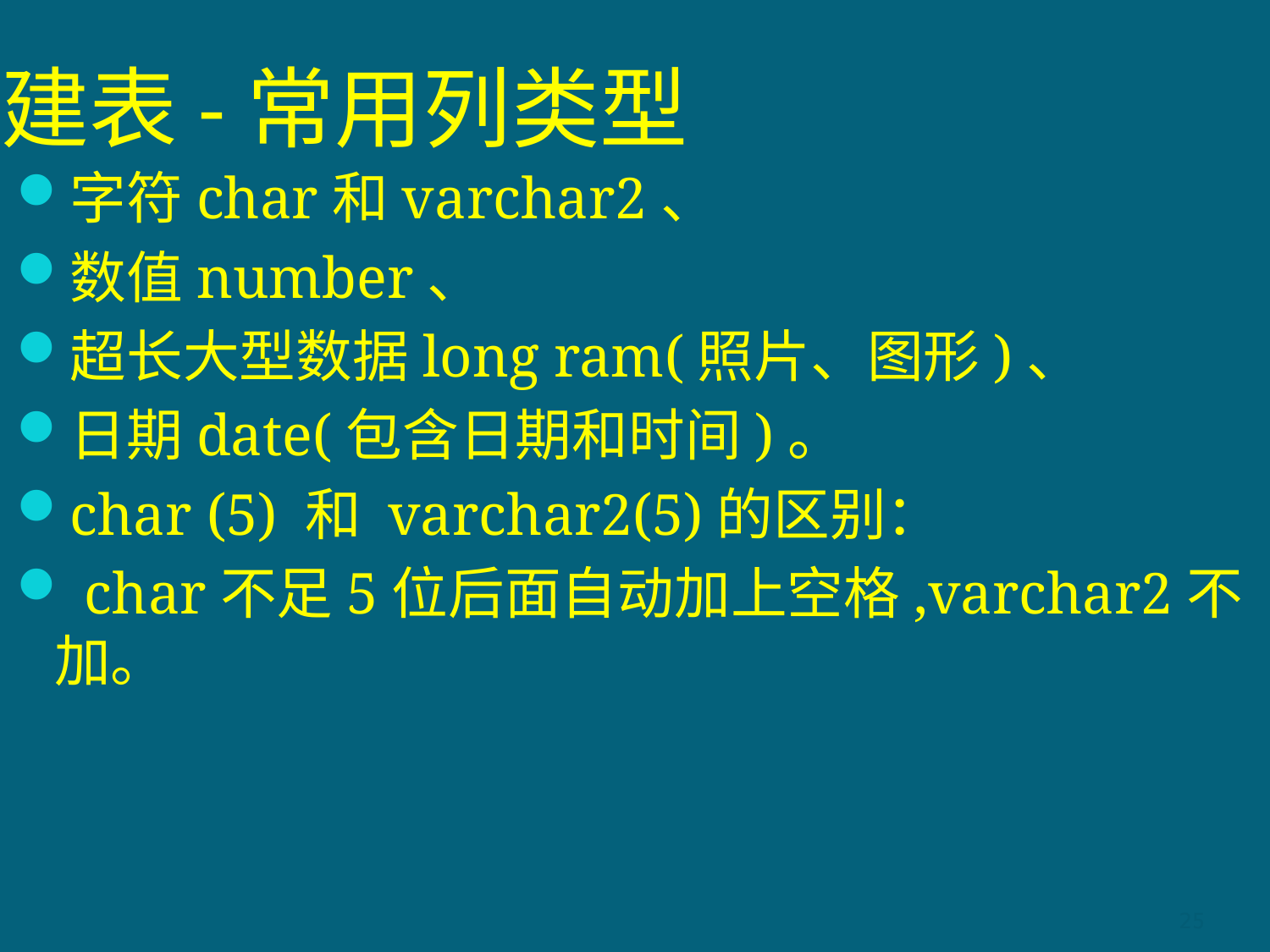

# 建表-常用列类型
字符char和varchar2、
数值number、
超长大型数据long ram(照片、图形)、
日期date(包含日期和时间)。
char (5) 和 varchar2(5)的区别：
 char不足5位后面自动加上空格,varchar2不加。

25